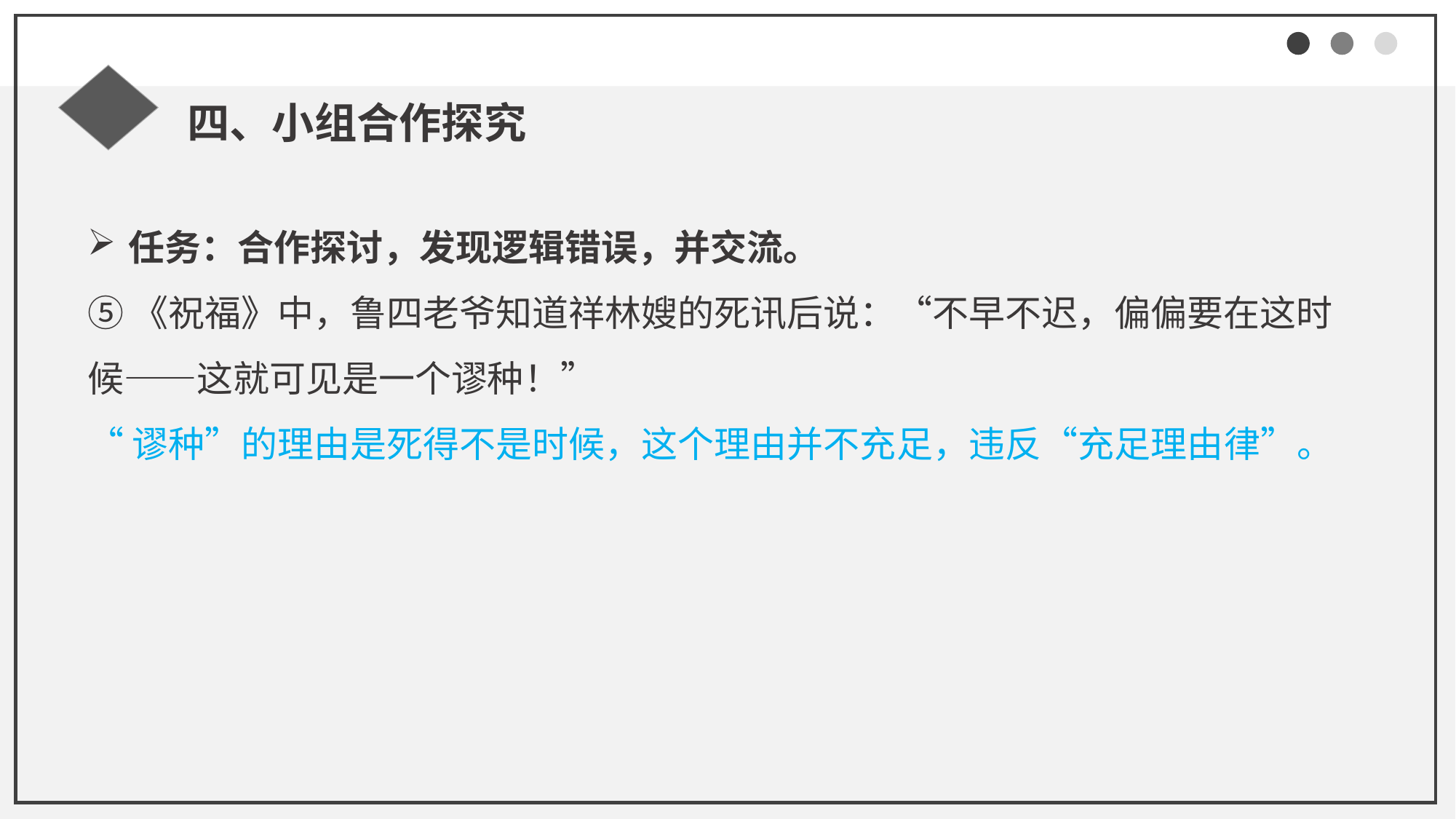

四、小组合作探究
任务：合作探讨，发现逻辑错误，并交流。
⑤《祝福》中，鲁四老爷知道祥林嫂的死讯后说：“不早不迟，偏偏要在这时候——这就可见是一个谬种！”
“谬种”的理由是死得不是时候，这个理由并不充足，违反“充足理由律”。